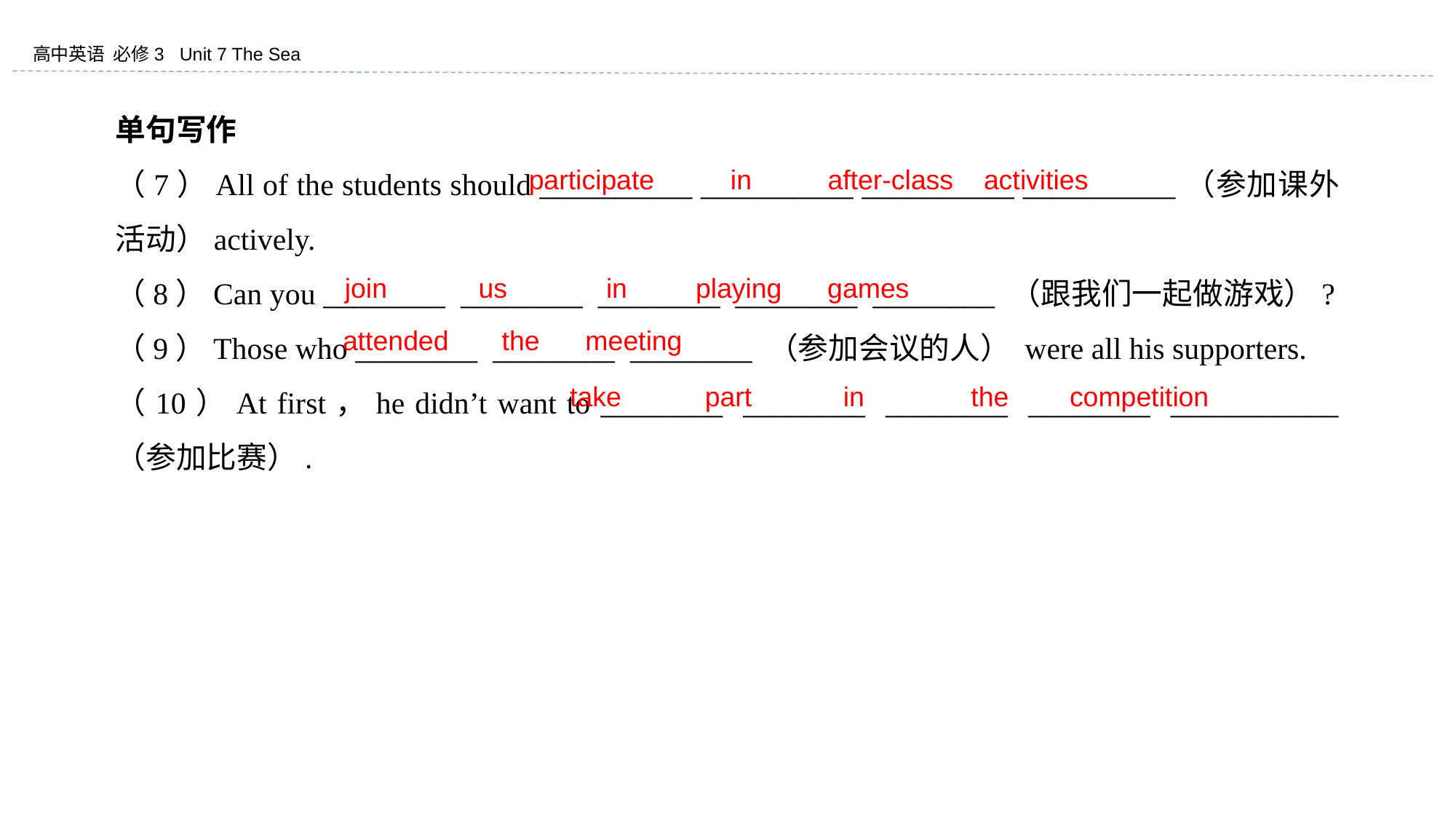

单句写作
（7）All of the students should __________ __________ __________ __________（参加课外活动）actively.
（8）Can you ________  ________  ________  ________  ________ （跟我们一起做游戏）?
（9）Those who ________  ________  ________ （参加会议的人） were all his supporters.
（10）At first，he didn’t want to ________  ________  ________  ________  ___________ （参加比赛）.
participate          in          after-class    activities
join            us             in         playing      games
attended       the      meeting
take           part            in              the        competition